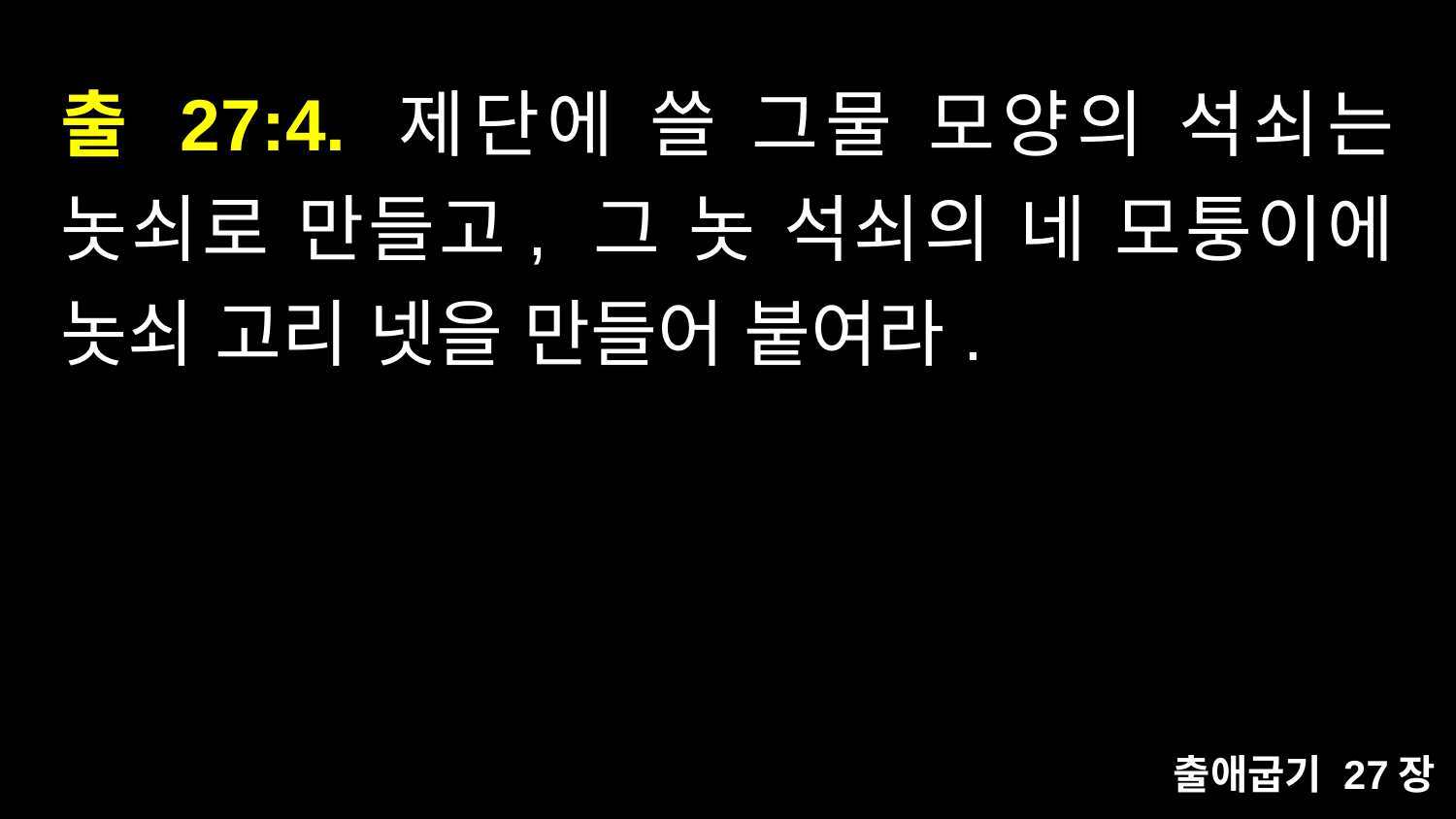

# 출 27:4. 제단에 쓸 그물 모양의 석쇠는 놋쇠로 만들고, 그 놋 석쇠의 네 모퉁이에 놋쇠 고리 넷을 만들어 붙여라.
출애굽기 27장